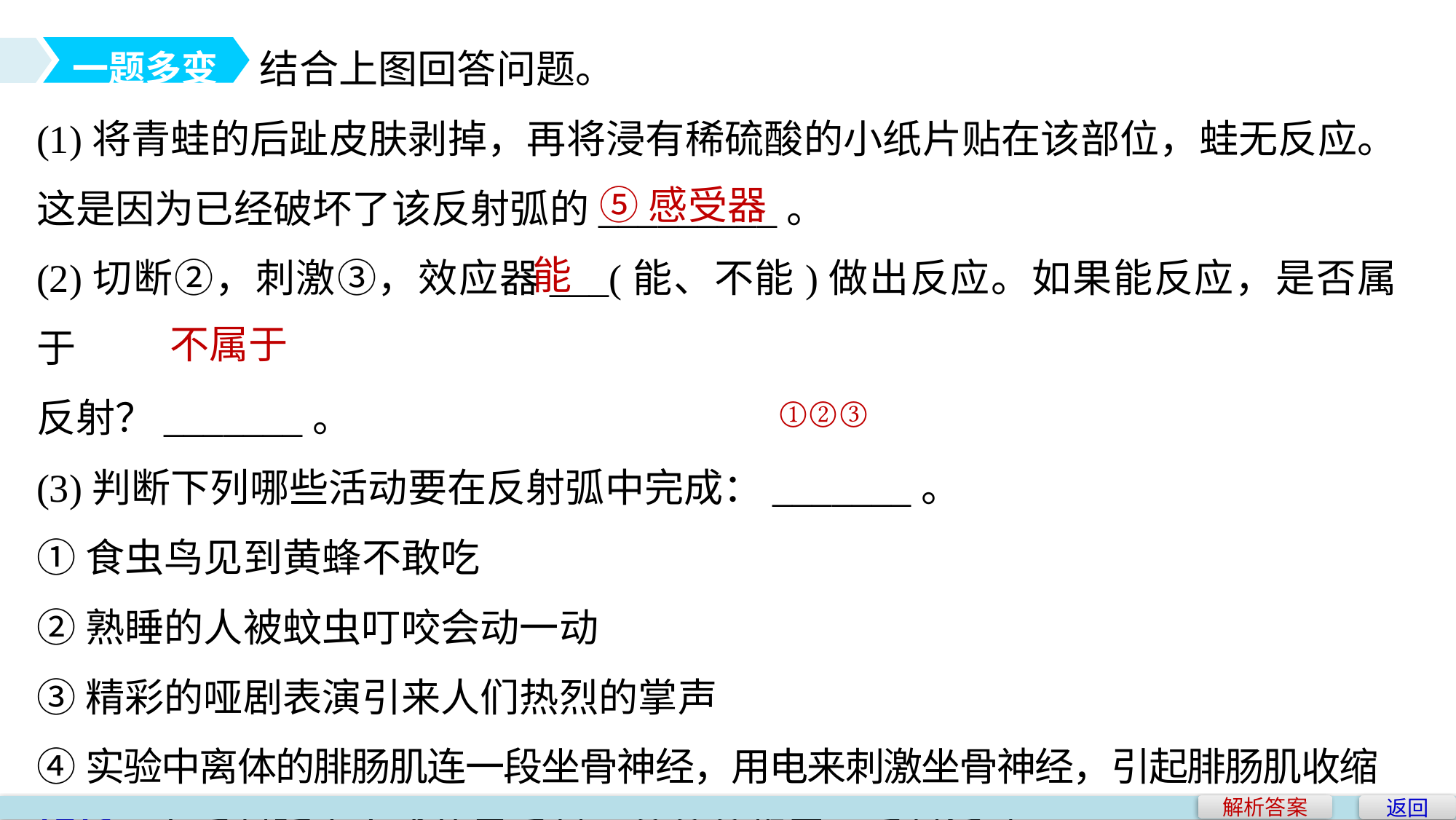

结合上图回答问题。
(1)将青蛙的后趾皮肤剥掉，再将浸有稀硫酸的小纸片贴在该部位，蛙无反应。这是因为已经破坏了该反射弧的_________。
(2)切断②，刺激③，效应器___(能、不能)做出反应。如果能反应，是否属于
反射？_______。
(3)判断下列哪些活动要在反射弧中完成：_______。
①食虫鸟见到黄蜂不敢吃
②熟睡的人被蚊虫叮咬会动一动
③精彩的哑剧表演引来人们热烈的掌声
④实验中离体的腓肠肌连一段坐骨神经，用电来刺激坐骨神经，引起腓肠肌收缩
解析　在反射弧中完成的是反射，①②③都属于反射活动。
一题多变

⑤感受器
能
不属于
①②③
返回
解析答案